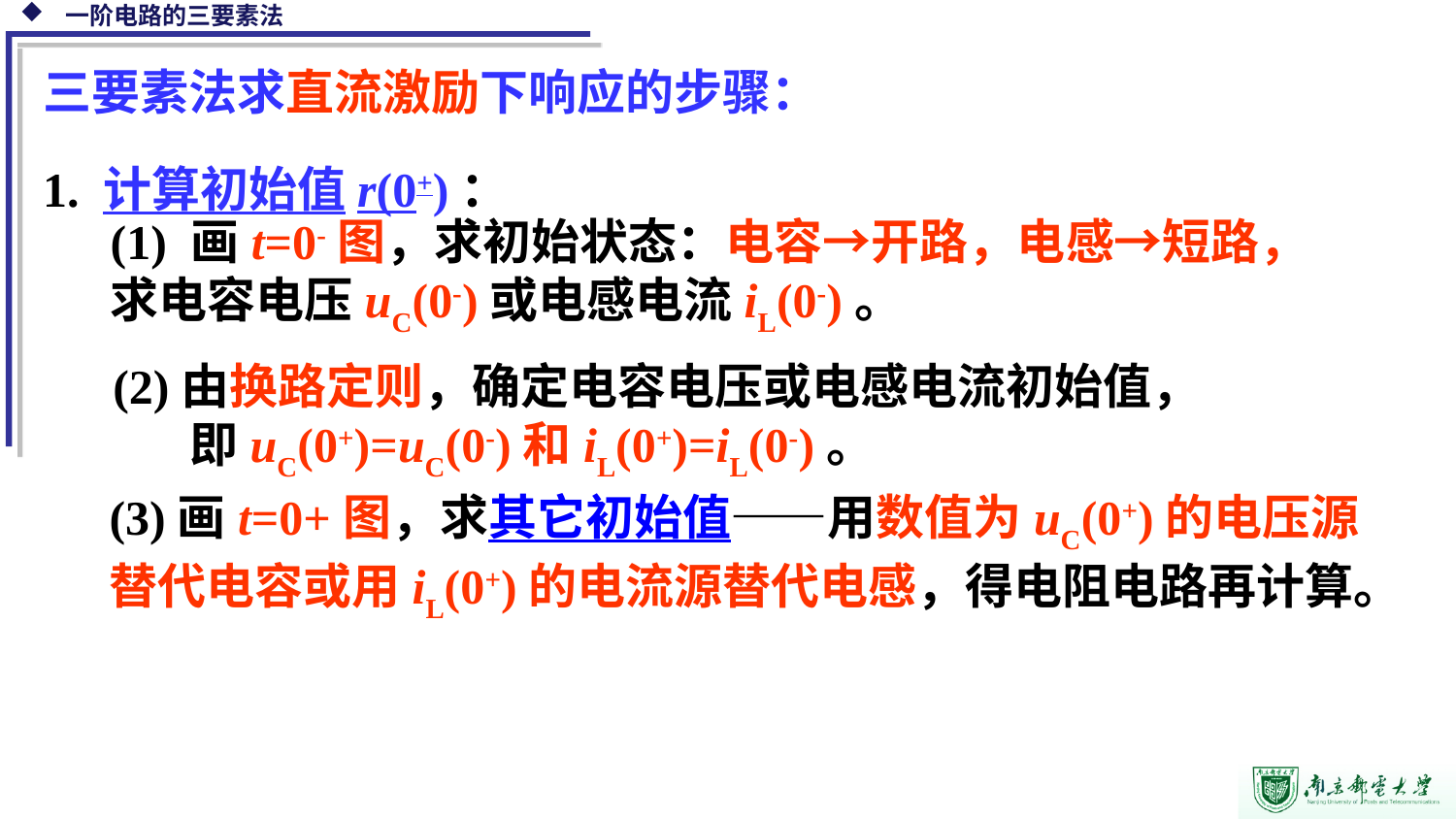

三要素法求直流激励下响应的步骤：
1. 计算初始值r(0+)：
(1) 画t=0-图，求初始状态：电容→开路，电感→短路，
求电容电压uC(0-)或电感电流iL(0-)。
(2)由换路定则，确定电容电压或电感电流初始值，
      即uC(0+)=uC(0-)和iL(0+)=iL(0-)。
(3)画t=0+图，求其它初始值——用数值为uC(0+)的电压源替代电容或用iL(0+)的电流源替代电感，得电阻电路再计算。